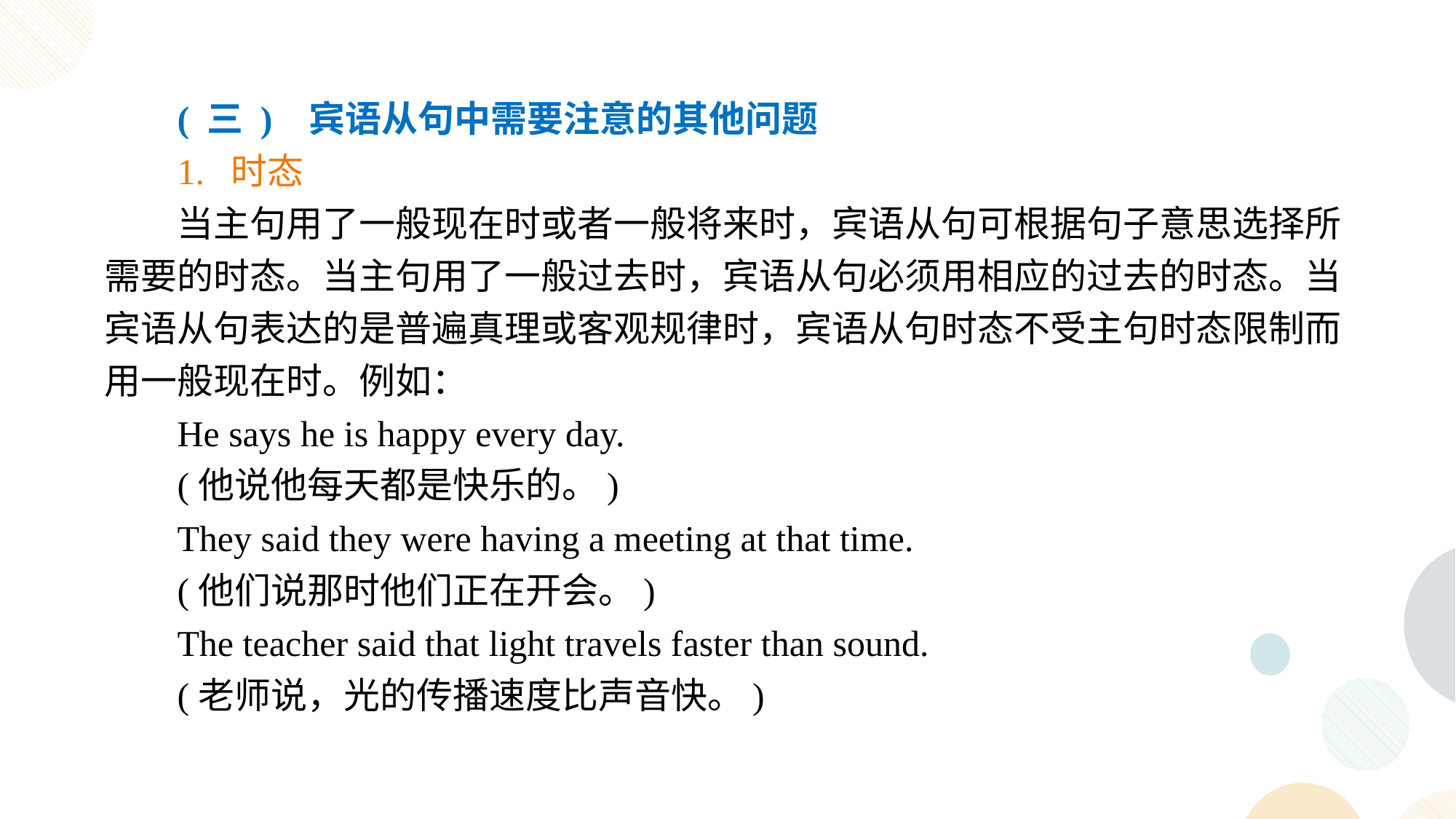

( 三 )   宾语从句中需要注意的其他问题
1.  时态
当主句用了一般现在时或者一般将来时，宾语从句可根据句子意思选择所需要的时态。当主句用了一般过去时，宾语从句必须用相应的过去的时态。当宾语从句表达的是普遍真理或客观规律时，宾语从句时态不受主句时态限制而用一般现在时。例如：
He says he is happy every day.
(他说他每天都是快乐的。)
They said they were having a meeting at that time.
(他们说那时他们正在开会。)
The teacher said that light travels faster than sound.
(老师说，光的传播速度比声音快。)